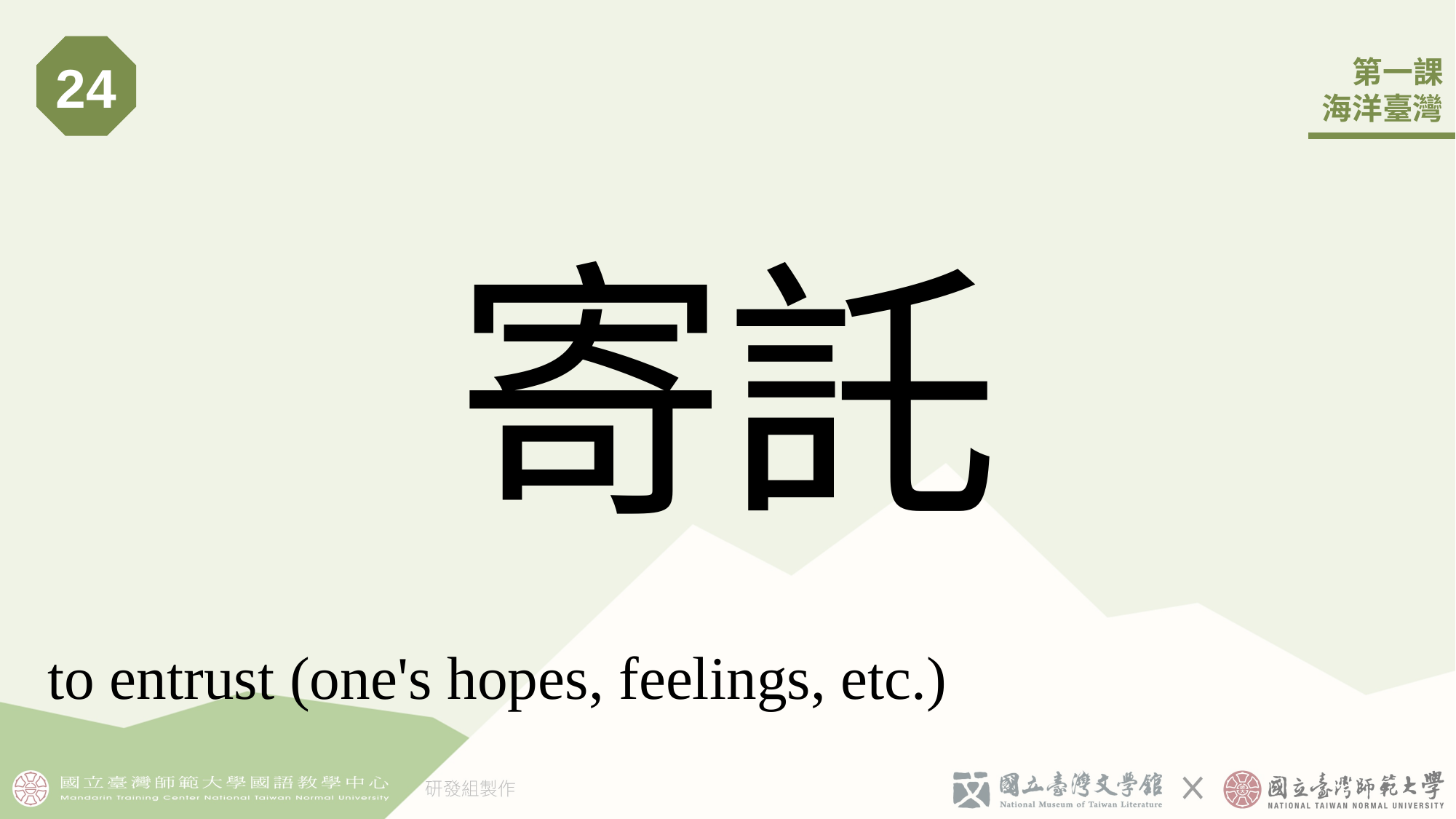

24
# 寄託
to entrust (one's hopes, feelings, etc.)